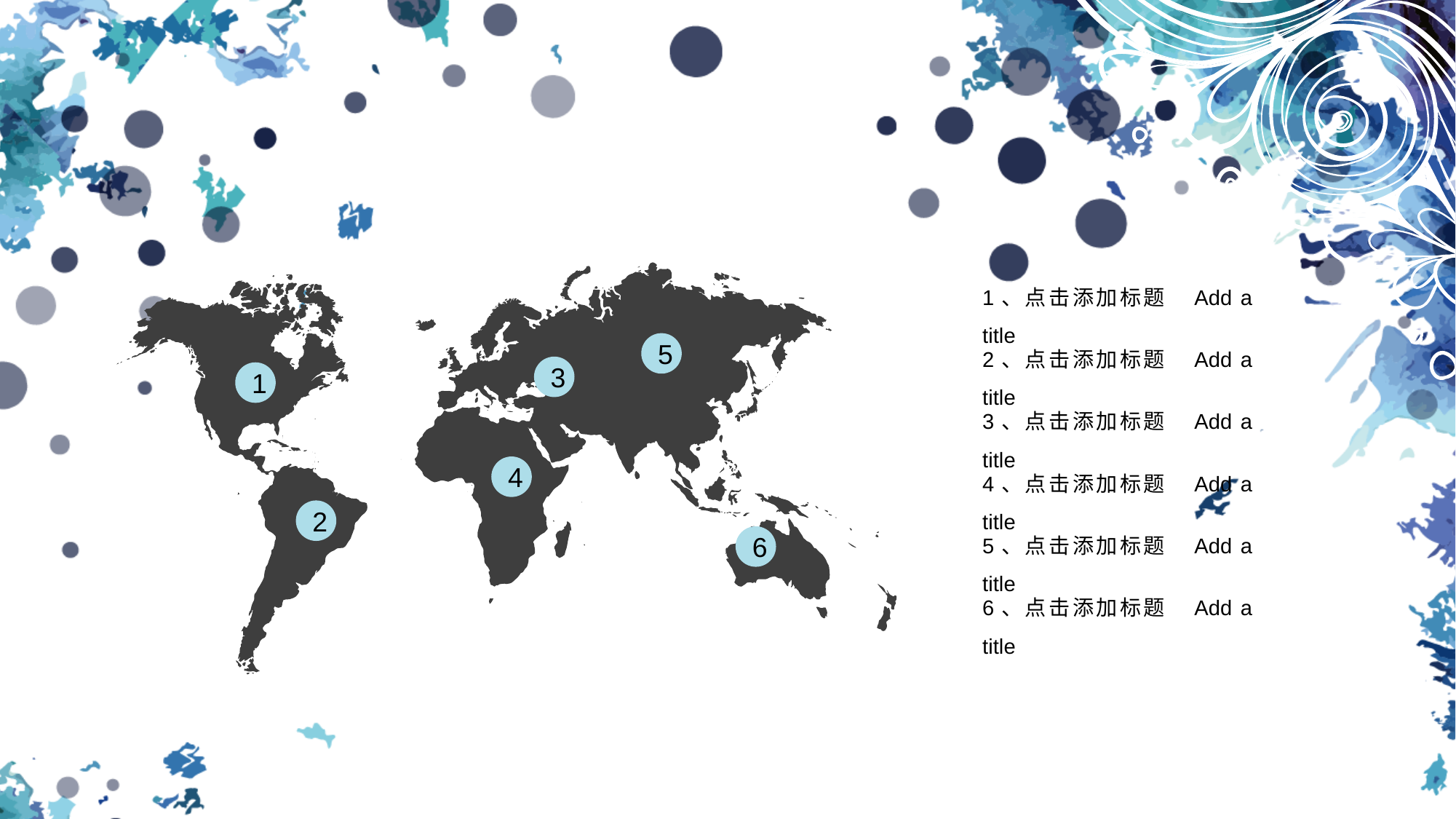

1、点击添加标题   Add a title
2、点击添加标题   Add a title
5
3
1
3、点击添加标题   Add a title
4、点击添加标题   Add a title
4
2
5、点击添加标题   Add a title
6
6、点击添加标题   Add a title